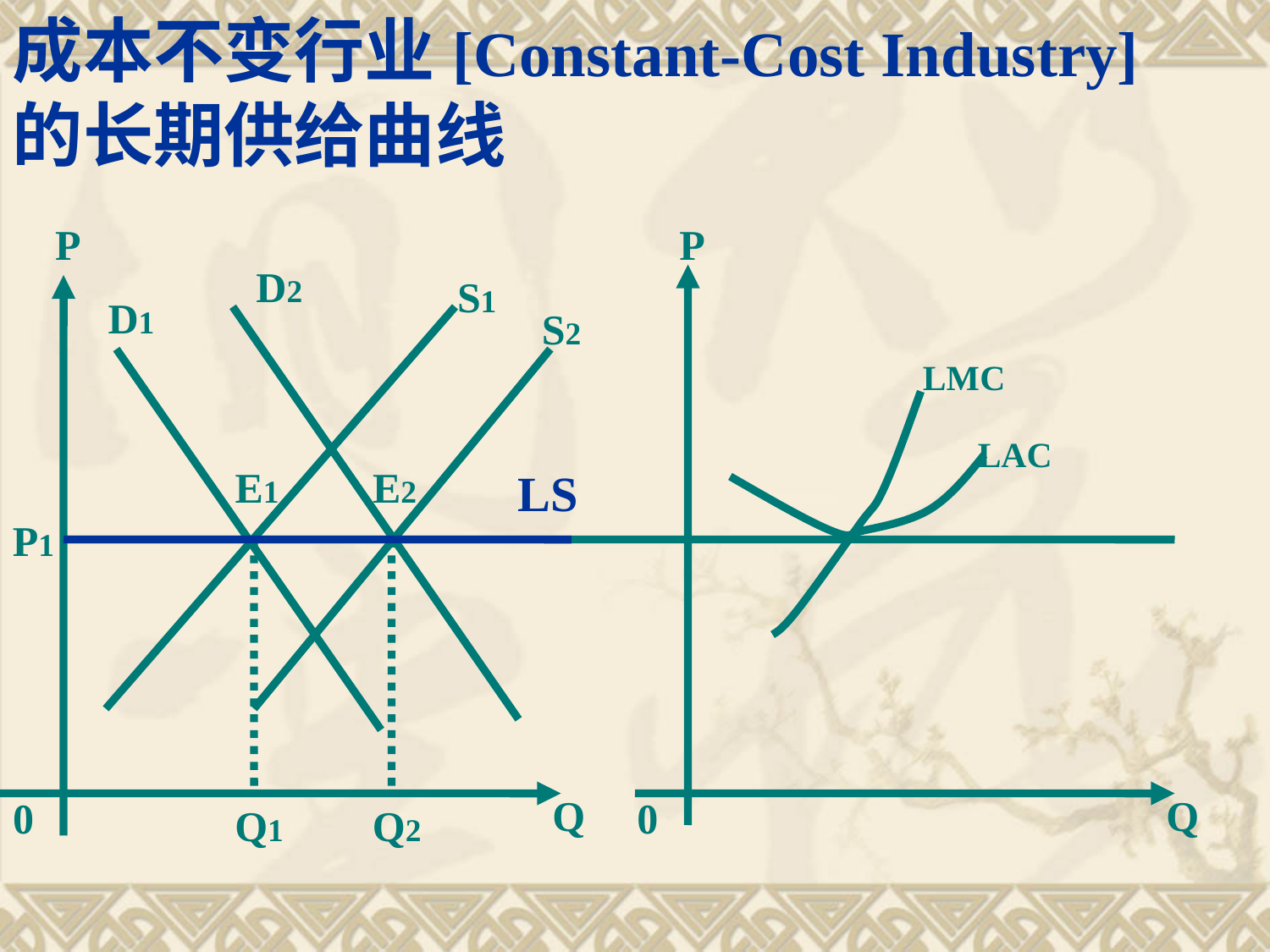

成本不变行业[Constant-Cost Industry]
的长期供给曲线
P
P
D2
S1

D1
S2

LMC

LAC
E1
E2

LS
P1

Q
Q
0
0

Q1
Q2